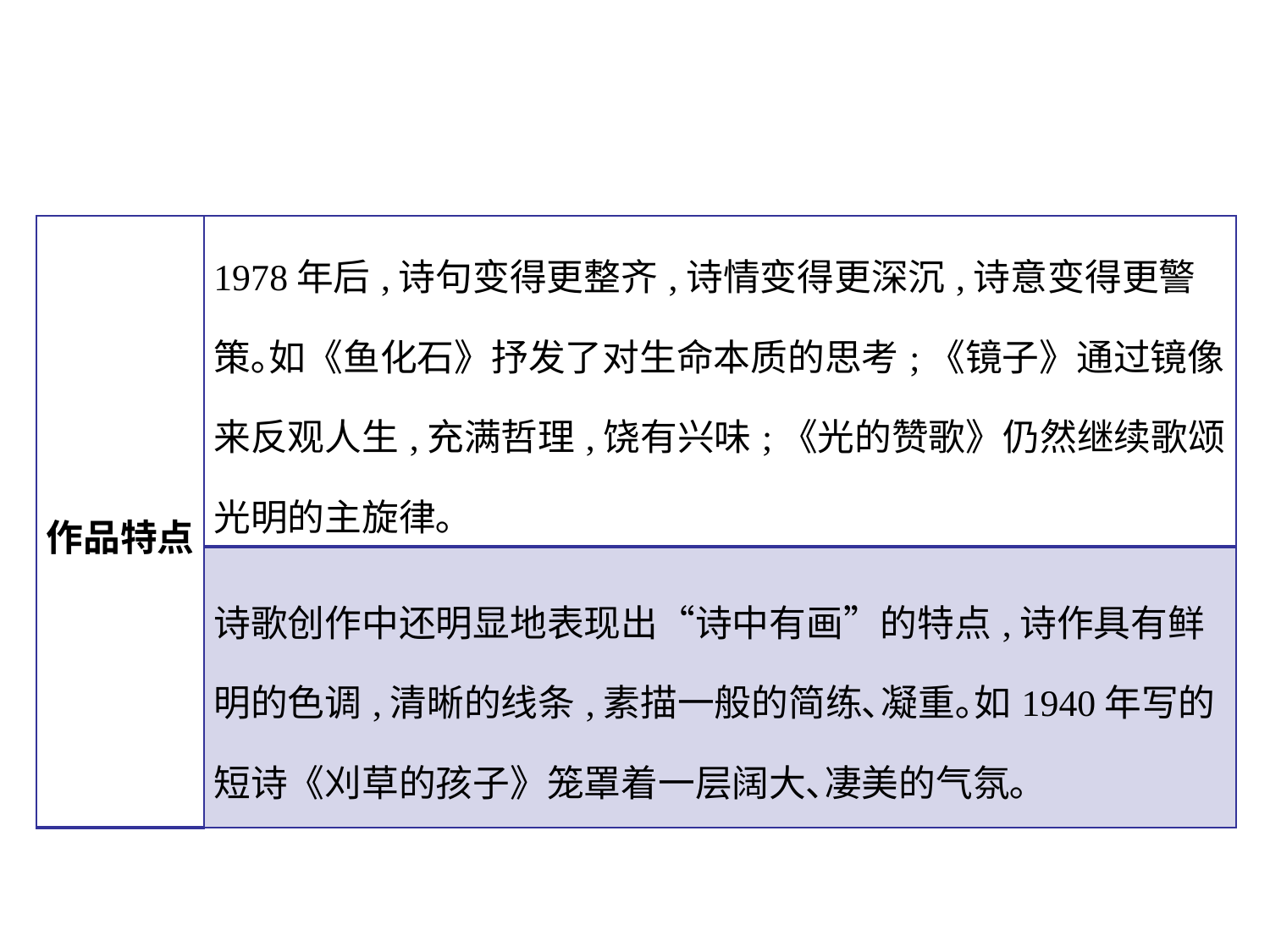

| 作品特点 | 1978年后,诗句变得更整齐,诗情变得更深沉,诗意变得更警策｡如《鱼化石》抒发了对生命本质的思考;《镜子》通过镜像来反观人生,充满哲理,饶有兴味;《光的赞歌》仍然继续歌颂光明的主旋律｡ |
| --- | --- |
|  | 诗歌创作中还明显地表现出“诗中有画”的特点,诗作具有鲜明的色调,清晰的线条,素描一般的简练､凝重｡如1940年写的短诗《刈草的孩子》笼罩着一层阔大､凄美的气氛｡ |